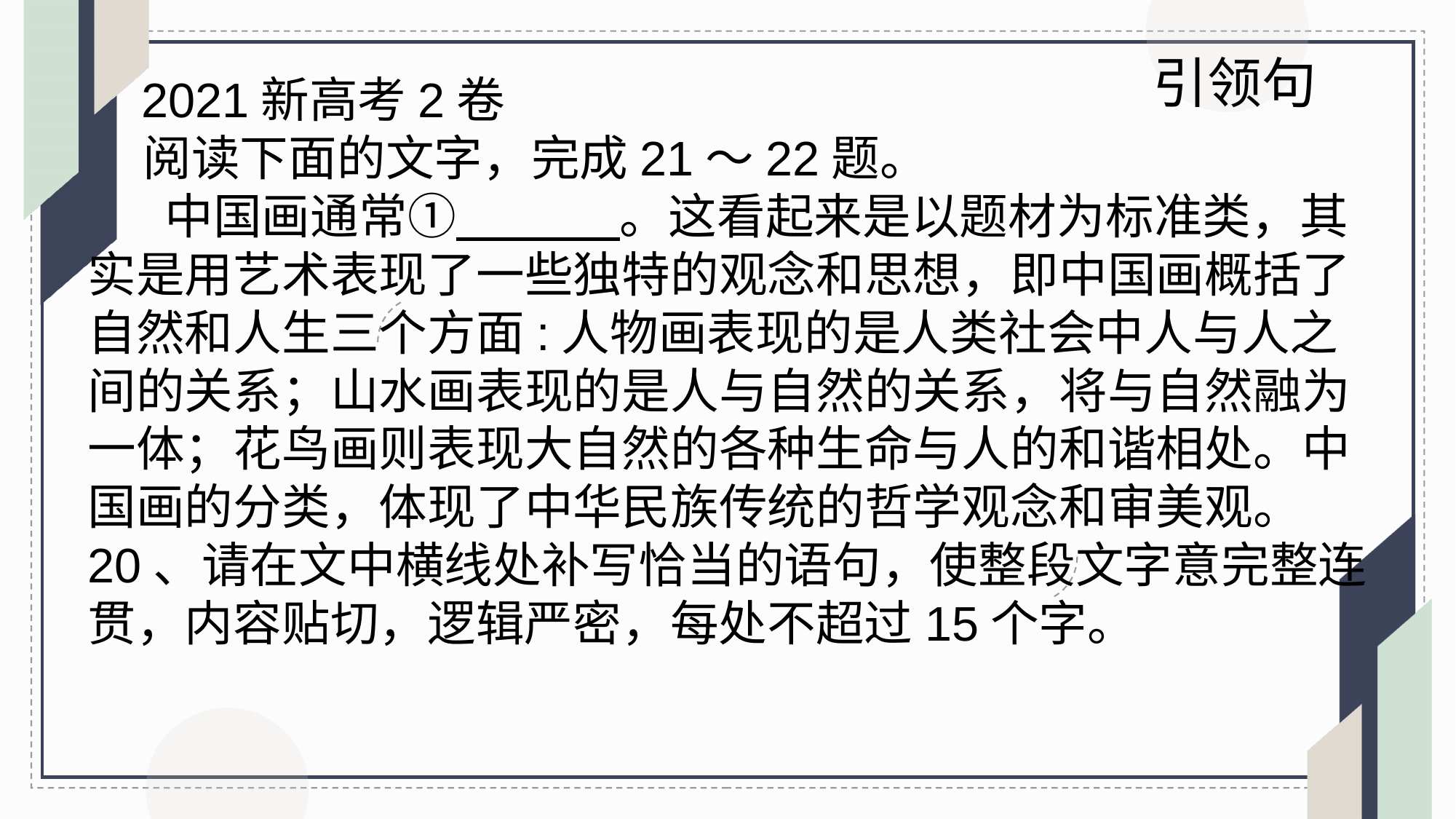

引领句
    2021新高考2卷
    阅读下面的文字，完成21～22题。
      中国画通常①               。这看起来是以题材为标准类，其实是用艺术表现了一些独特的观念和思想，即中国画概括了自然和人生三个方面:人物画表现的是人类社会中人与人之间的关系；山水画表现的是人与自然的关系，将与自然融为一体；花鸟画则表现大自然的各种生命与人的和谐相处。中国画的分类，体现了中华民族传统的哲学观念和审美观。
20、请在文中横线处补写恰当的语句，使整段文字意完整连贯，内容贴切，逻辑严密，每处不超过15个字。